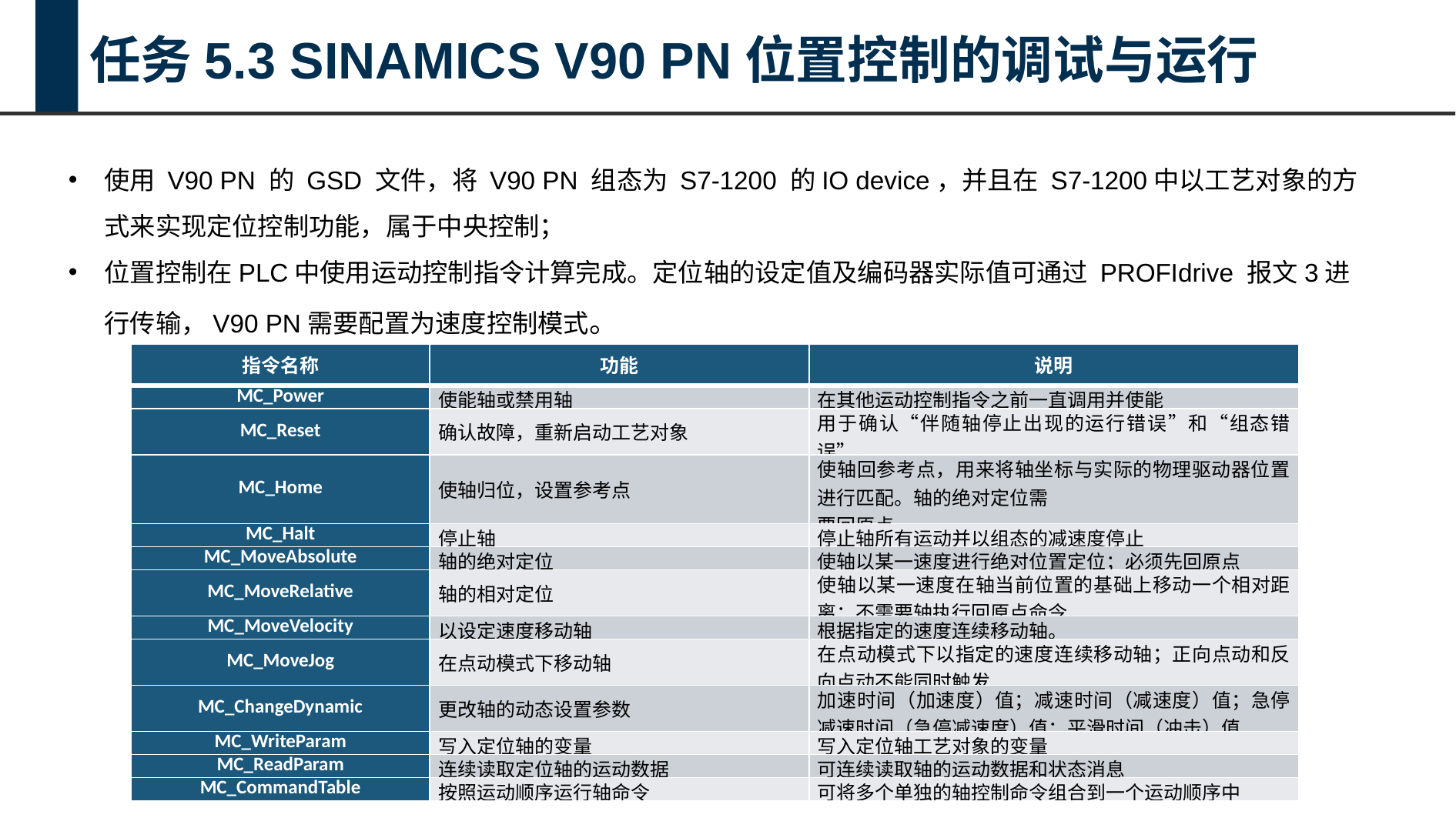

任务5.3 SINAMICS V90 PN位置控制的调试与运行

使用 V90 PN 的 GSD 文件，将 V90 PN 组态为 S7-1200 的IO device，并且在 S7-1200中以工艺对象的方式来实现定位控制功能，属于中央控制；
位置控制在PLC中使用运动控制指令计算完成。定位轴的设定值及编码器实际值可通过 PROFIdrive 报文3进行传输，V90 PN需要配置为速度控制模式。

| 指令名称 | 功能 | 说明 |
| --- | --- | --- |
| MC\_Power | 使能轴或禁用轴 | 在其他运动控制指令之前一直调用并使能 |
| MC\_Reset | 确认故障，重新启动工艺对象 | 用于确认“伴随轴停止出现的运行错误”和“组态错误”。 |
| MC\_Home | 使轴归位，设置参考点 | 使轴回参考点，用来将轴坐标与实际的物理驱动器位置进行匹配。轴的绝对定位需 要回原点 |
| MC\_Halt | 停止轴 | 停止轴所有运动并以组态的减速度停止 |
| MC\_MoveAbsolute | 轴的绝对定位 | 使轴以某一速度进行绝对位置定位；必须先回原点 |
| MC\_MoveRelative | 轴的相对定位 | 使轴以某一速度在轴当前位置的基础上移动一个相对距离；不需要轴执行回原点命令 |
| MC\_MoveVelocity | 以设定速度移动轴 | 根据指定的速度连续移动轴。 |
| MC\_MoveJog | 在点动模式下移动轴 | 在点动模式下以指定的速度连续移动轴；正向点动和反向点动不能同时触发 |
| MC\_ChangeDynamic | 更改轴的动态设置参数 | 加速时间（加速度）值；减速时间（减速度）值；急停减速时间（急停减速度）值；平滑时间（冲击）值 |
| MC\_WriteParam | 写入定位轴的变量 | 写入定位轴工艺对象的变量 |
| MC\_ReadParam | 连续读取定位轴的运动数据 | 可连续读取轴的运动数据和状态消息 |
| MC\_CommandTable | 按照运动顺序运行轴命令 | 可将多个单独的轴控制命令组合到一个运动顺序中 |